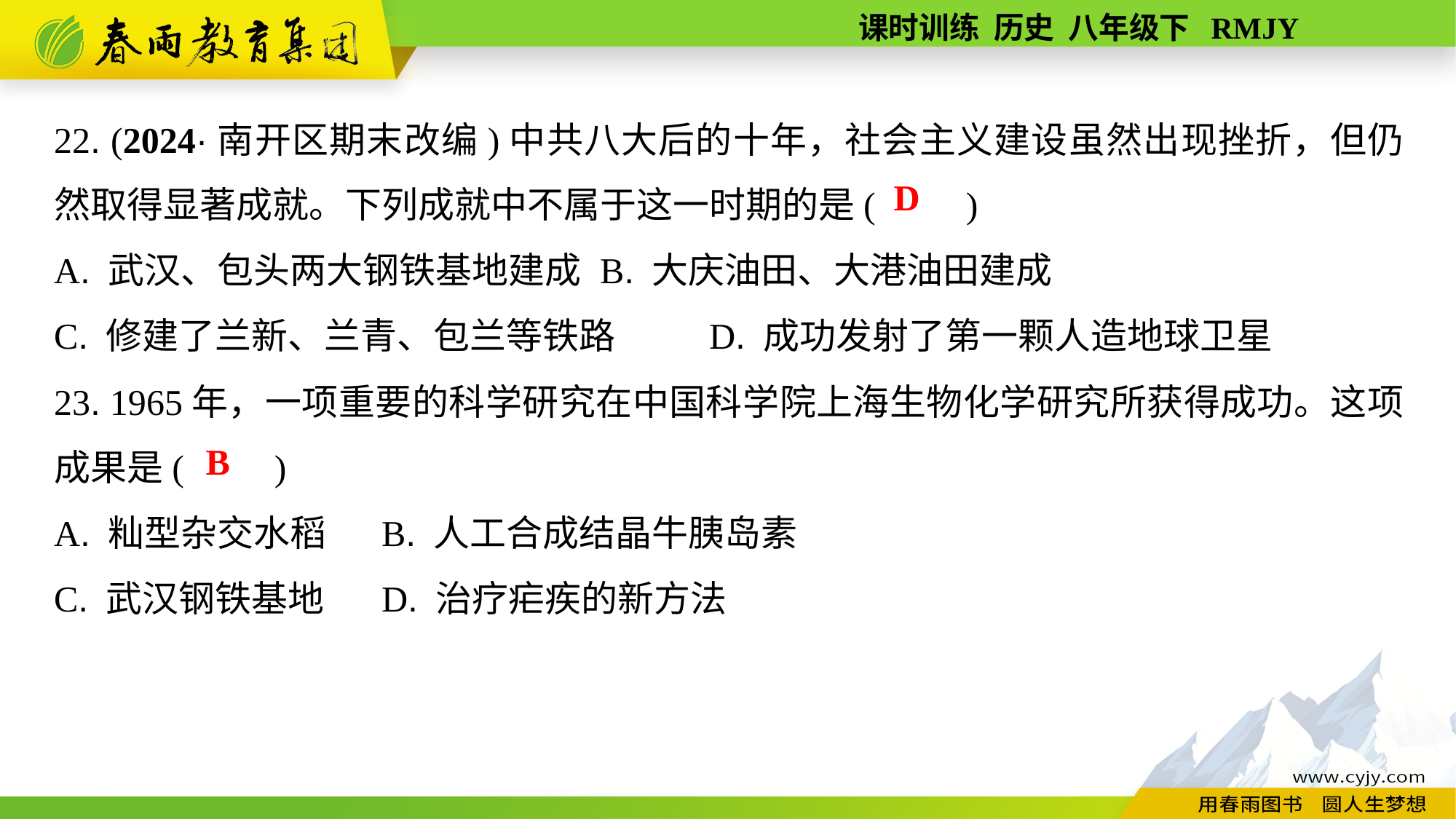

22. (2024·南开区期末改编)中共八大后的十年，社会主义建设虽然出现挫折，但仍然取得显著成就。下列成就中不属于这一时期的是(　　)
A. 武汉、包头两大钢铁基地建成	B. 大庆油田、大港油田建成
C. 修建了兰新、兰青、包兰等铁路	D. 成功发射了第一颗人造地球卫星
23. 1965年，一项重要的科学研究在中国科学院上海生物化学研究所获得成功。这项成果是(　　)
A. 籼型杂交水稻	B. 人工合成结晶牛胰岛素
C. 武汉钢铁基地	D. 治疗疟疾的新方法
D
B